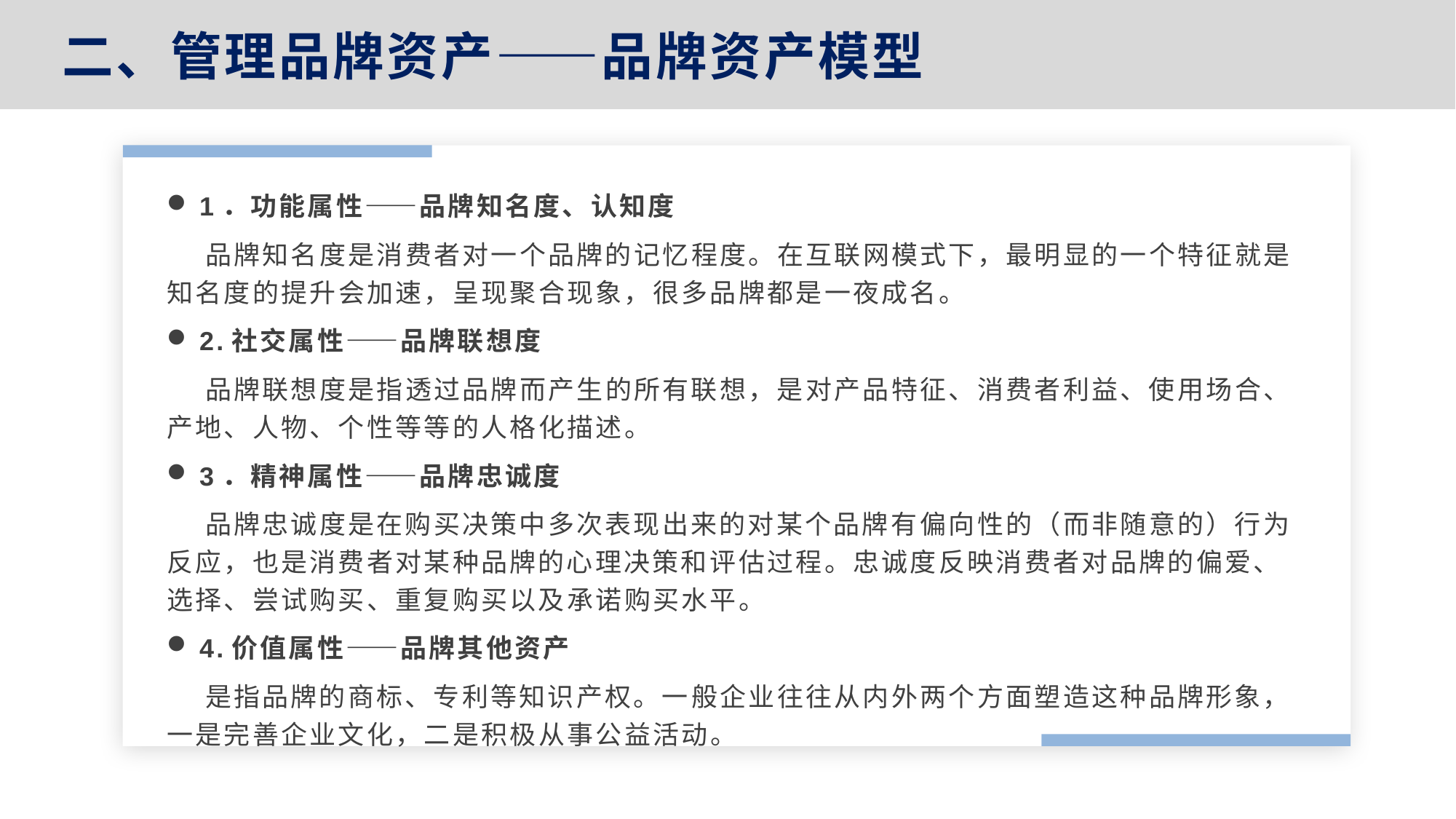

二、管理品牌资产——品牌资产模型

1．功能属性——品牌知名度、认知度
    品牌知名度是消费者对一个品牌的记忆程度。在互联网模式下，最明显的一个特征就是知名度的提升会加速，呈现聚合现象，很多品牌都是一夜成名。
2.社交属性——品牌联想度
    品牌联想度是指透过品牌而产生的所有联想，是对产品特征、消费者利益、使用场合、产地、人物、个性等等的人格化描述。
3．精神属性——品牌忠诚度
    品牌忠诚度是在购买决策中多次表现出来的对某个品牌有偏向性的（而非随意的）行为反应，也是消费者对某种品牌的心理决策和评估过程。忠诚度反映消费者对品牌的偏爱、选择、尝试购买、重复购买以及承诺购买水平。
4.价值属性——品牌其他资产
    是指品牌的商标、专利等知识产权。一般企业往往从内外两个方面塑造这种品牌形象，一是完善企业文化，二是积极从事公益活动。